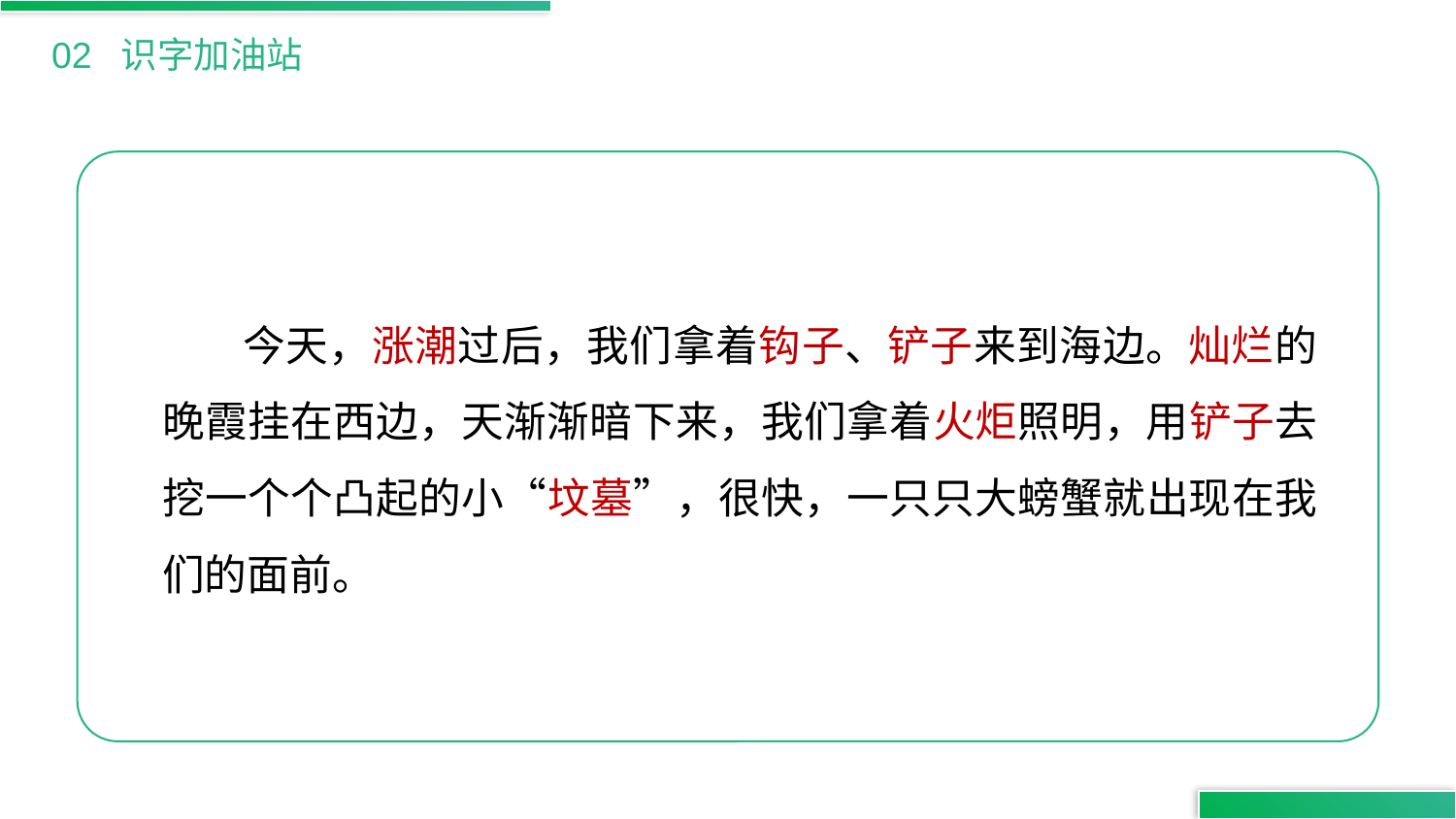

02  识字加油站
       今天，涨潮过后，我们拿着钩子、铲子来到海边。灿烂的晚霞挂在西边，天渐渐暗下来，我们拿着火炬照明，用铲子去挖一个个凸起的小“坟墓”，很快，一只只大螃蟹就出现在我们的面前。